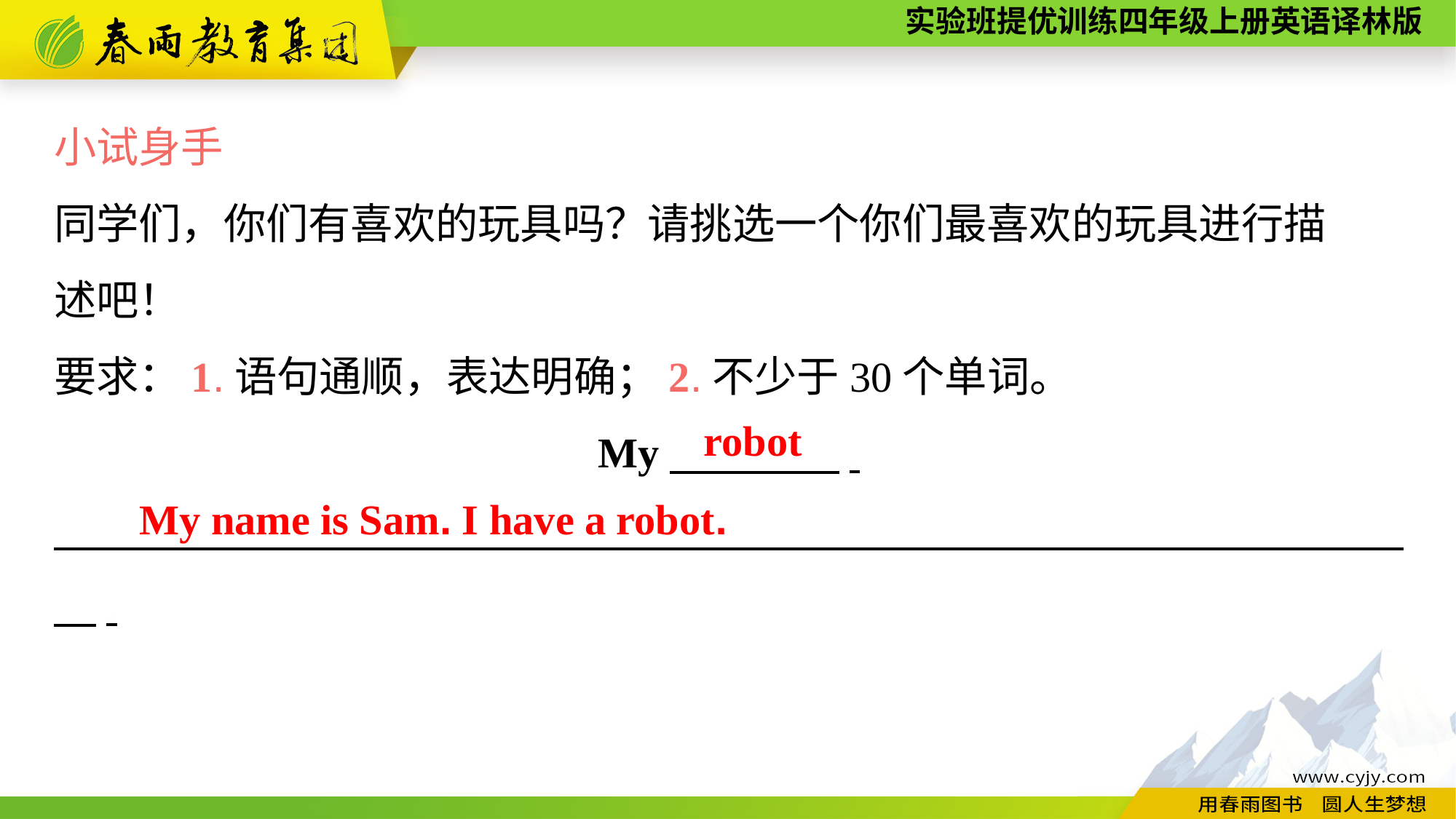

小试身手
同学们，你们有喜欢的玩具吗？请挑选一个你们最喜欢的玩具进行描
述吧！
要求：1.语句通顺，表达明确；2.不少于30个单词。
My　　　　.
　　　　　　　　　　　　　　　　　　　　　　　　　　　　　  　　.
robot
My name is Sam. I have a robot.